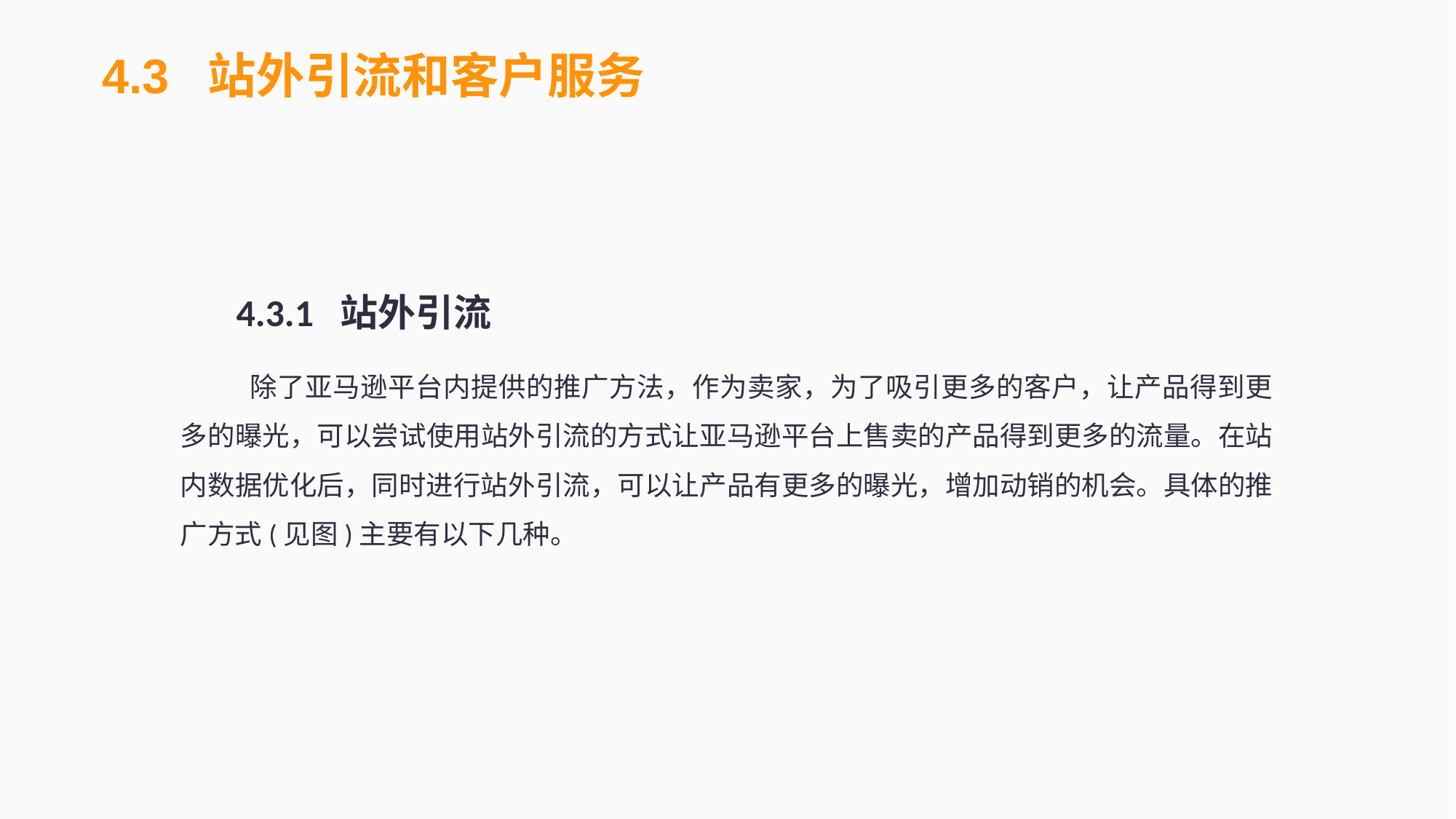

4.3  站外引流和客户服务
4.3.1  站外引流
 除了亚马逊平台内提供的推广方法，作为卖家，为了吸引更多的客户，让产品得到更多的曝光，可以尝试使用站外引流的方式让亚马逊平台上售卖的产品得到更多的流量。在站内数据优化后，同时进行站外引流，可以让产品有更多的曝光，增加动销的机会。具体的推广方式(见图)主要有以下几种。